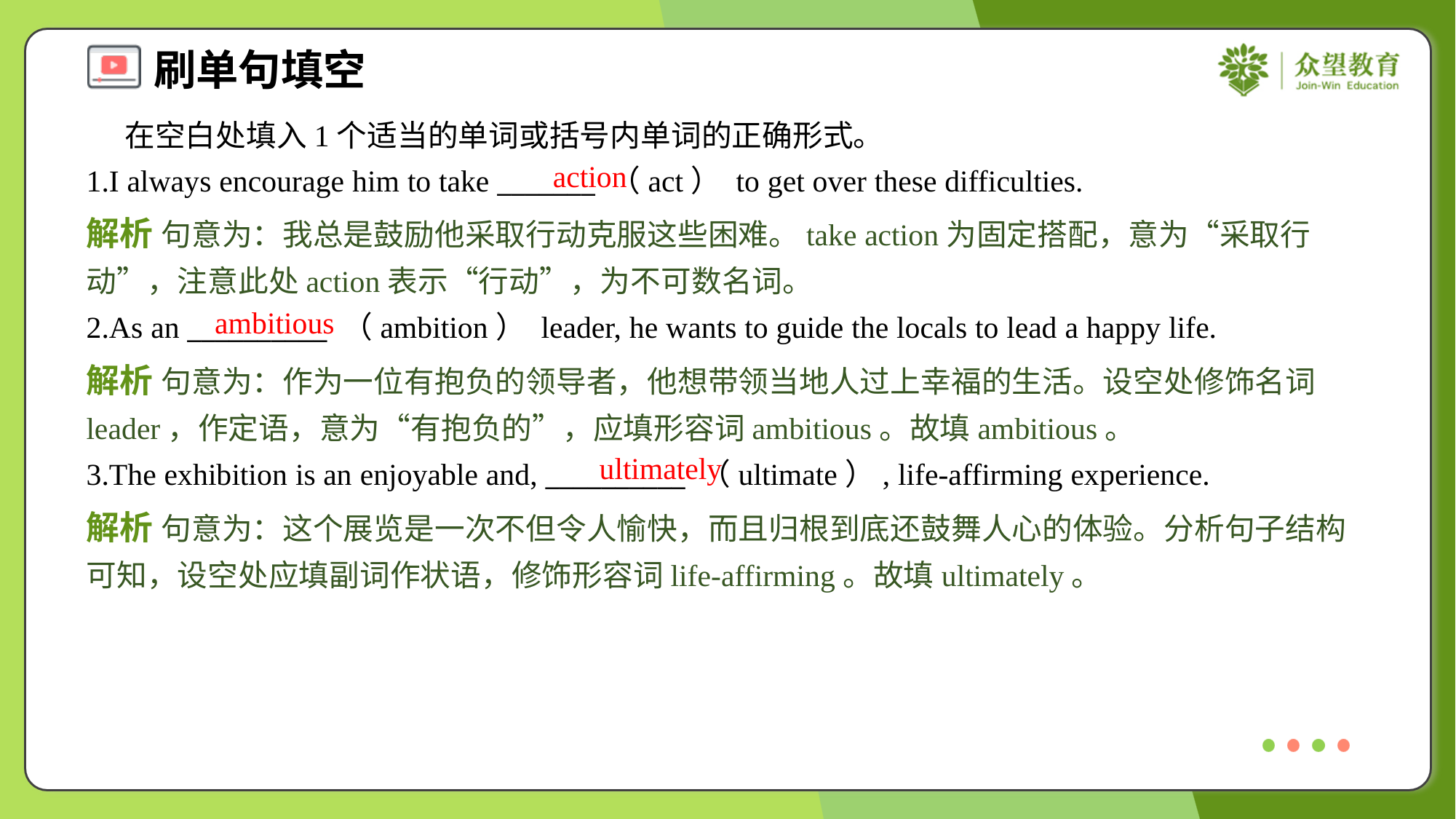

在空白处填入1个适当的单词或括号内单词的正确形式。
1.I always encourage him to take _______ （act） to get over these difficulties.
action
解析 句意为：我总是鼓励他采取行动克服这些困难。take action为固定搭配，意为“采取行动”，注意此处action表示“行动”，为不可数名词。
ambitious
2.As an __________ （ambition） leader, he wants to guide the locals to lead a happy life.
解析 句意为：作为一位有抱负的领导者，他想带领当地人过上幸福的生活。设空处修饰名词leader，作定语，意为“有抱负的”，应填形容词ambitious。故填ambitious。
ultimately
3.The exhibition is an enjoyable and, __________ （ultimate）, life-affirming experience.
解析 句意为：这个展览是一次不但令人愉快，而且归根到底还鼓舞人心的体验。分析句子结构可知，设空处应填副词作状语，修饰形容词life-affirming。故填ultimately。